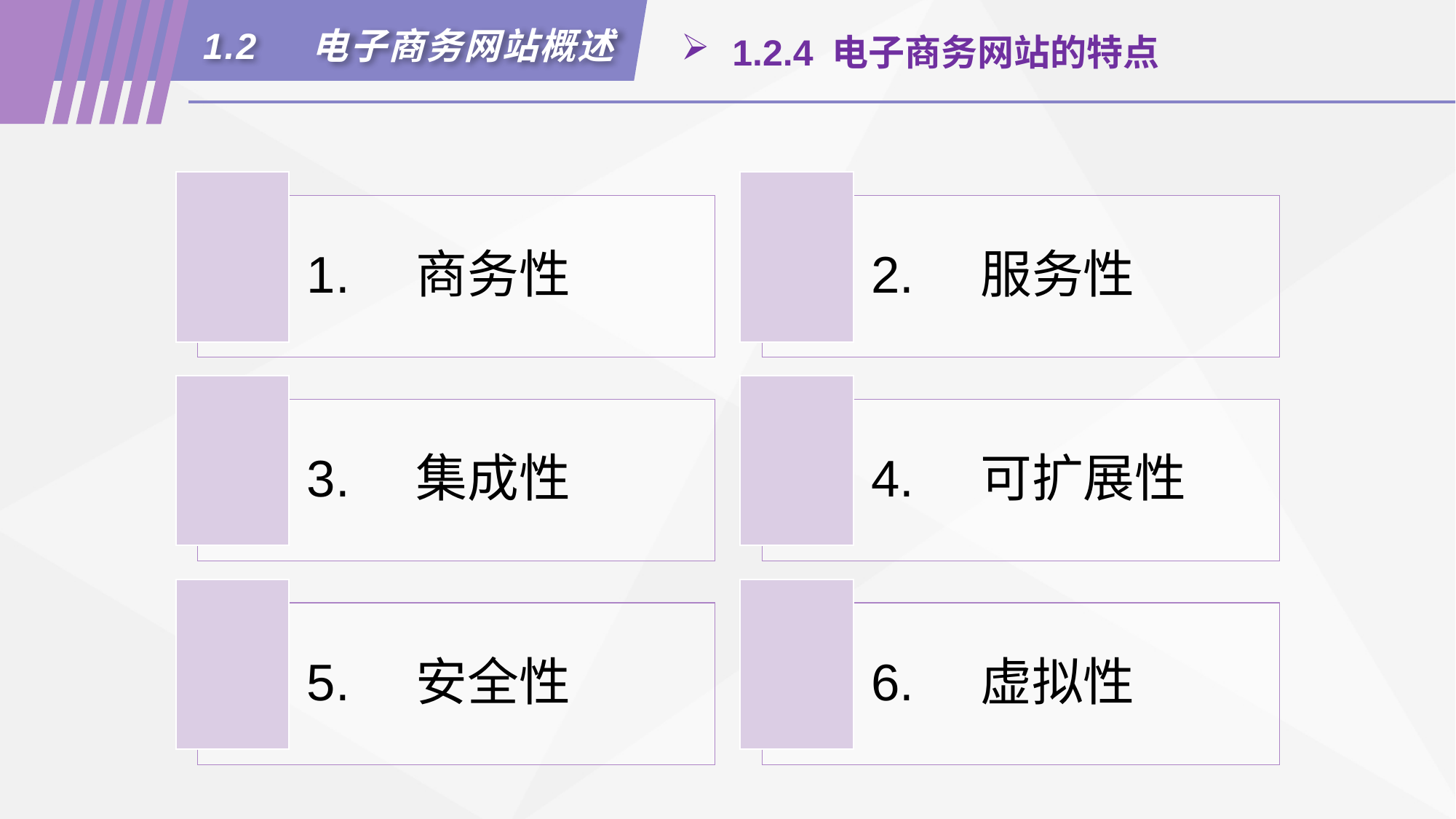

1.2	电子商务网站概述
 1.2.4 电子商务网站的特点
1.	商务性
2.	服务性
3.	集成性
4.	可扩展性
5.	安全性
6.	虚拟性